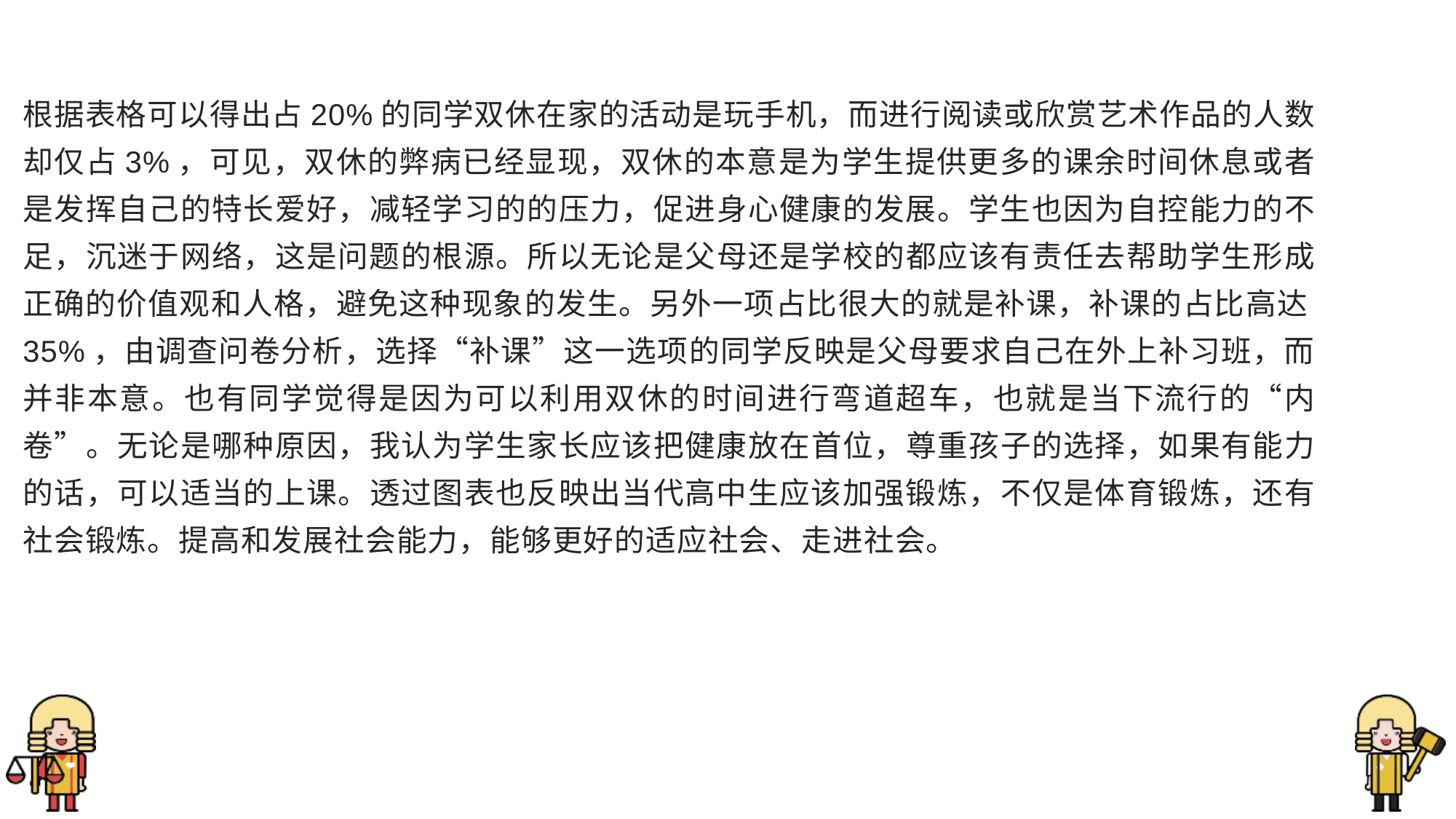

根据表格可以得出占20%的同学双休在家的活动是玩手机，而进行阅读或欣赏艺术作品的人数却仅占3%，可见，双休的弊病已经显现，双休的本意是为学生提供更多的课余时间休息或者是发挥自己的特长爱好，减轻学习的的压力，促进身心健康的发展。学生也因为自控能力的不足，沉迷于网络，这是问题的根源。所以无论是父母还是学校的都应该有责任去帮助学生形成正确的价值观和人格，避免这种现象的发生。另外一项占比很大的就是补课，补课的占比高达35%，由调查问卷分析，选择“补课”这一选项的同学反映是父母要求自己在外上补习班，而并非本意。也有同学觉得是因为可以利用双休的时间进行弯道超车，也就是当下流行的“内卷”。无论是哪种原因，我认为学生家长应该把健康放在首位，尊重孩子的选择，如果有能力的话，可以适当的上课。透过图表也反映出当代高中生应该加强锻炼，不仅是体育锻炼，还有社会锻炼。提高和发展社会能力，能够更好的适应社会、走进社会。